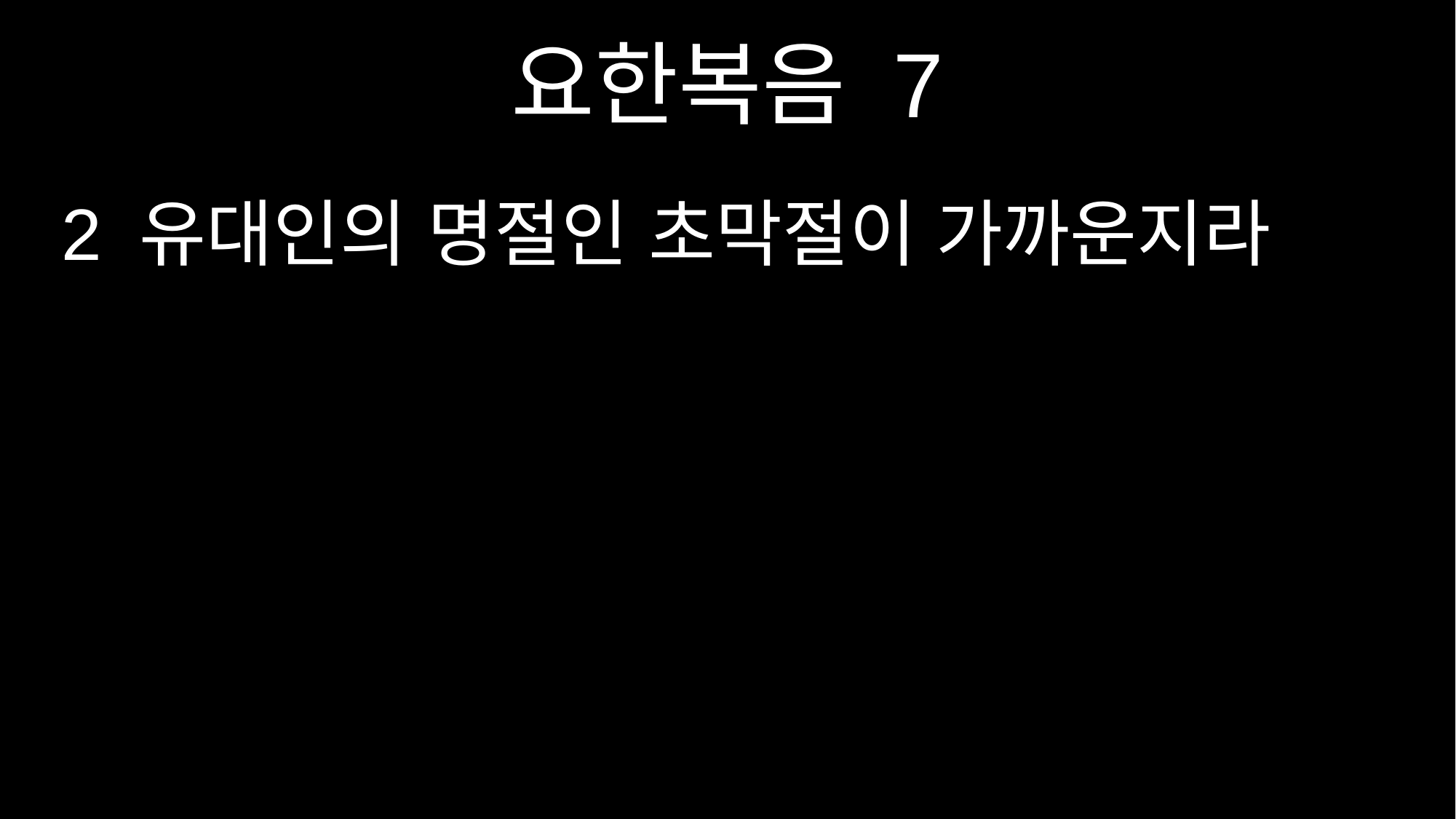

요한복음 7
2 유대인의 명절인 초막절이 가까운지라